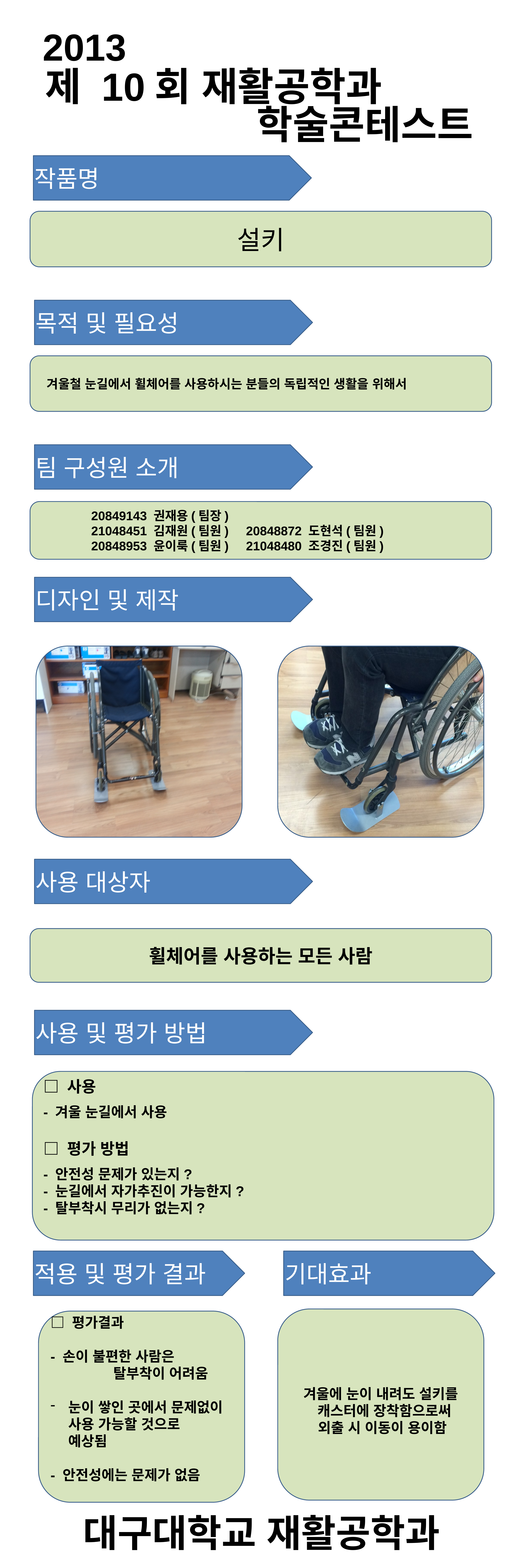

2013
   제 10회 재활공학과
                  학술콘테스트
작품명
설키
목적 및 필요성

겨울철 눈길에서 휠체어를 사용하시는 분들의 독립적인 생활을 위해서

팀 구성원 소개
20849143 권재용(팀장)
21048451 김재원(팀원)     20848872 도현석(팀원)
20848953 윤이룩(팀원)     21048480 조경진(팀원)
디자인 및 제작

사용 대상자
휠체어를 사용하는 모든 사람
사용 및 평가 방법
□ 사용

- 겨울 눈길에서 사용

□ 평가 방법

- 안전성 문제가 있는지?
- 눈길에서 자가추진이 가능한지?
- 탈부착시 무리가 없는지?

적용 및 평가 결과
기대효과

겨울에 눈이 내려도 설키를
 캐스터에 장착함으로써
 외출 시 이동이 용이함

□ 평가결과

- 손이 불편한 사람은
               탈부착이 어려움

눈이 쌓인 곳에서 문제없이 사용 가능할 것으로     예상됨

- 안전성에는 문제가 없음

대구대학교 재활공학과